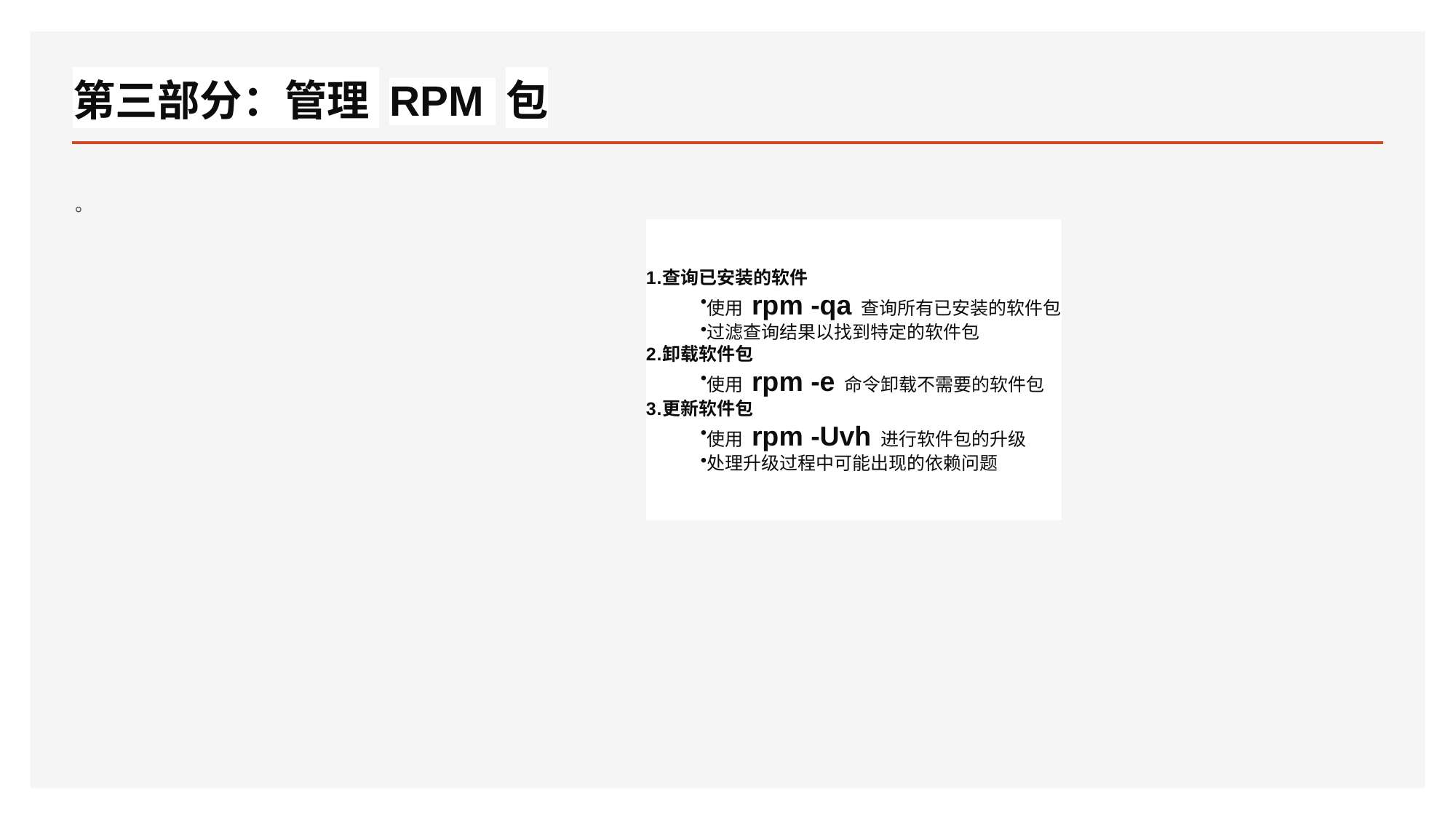

# 第三部分：管理 RPM 包
。

查询已安装的软件
使用 rpm -qa 查询所有已安装的软件包
过滤查询结果以找到特定的软件包
卸载软件包
使用 rpm -e 命令卸载不需要的软件包
更新软件包
使用 rpm -Uvh 进行软件包的升级
处理升级过程中可能出现的依赖问题